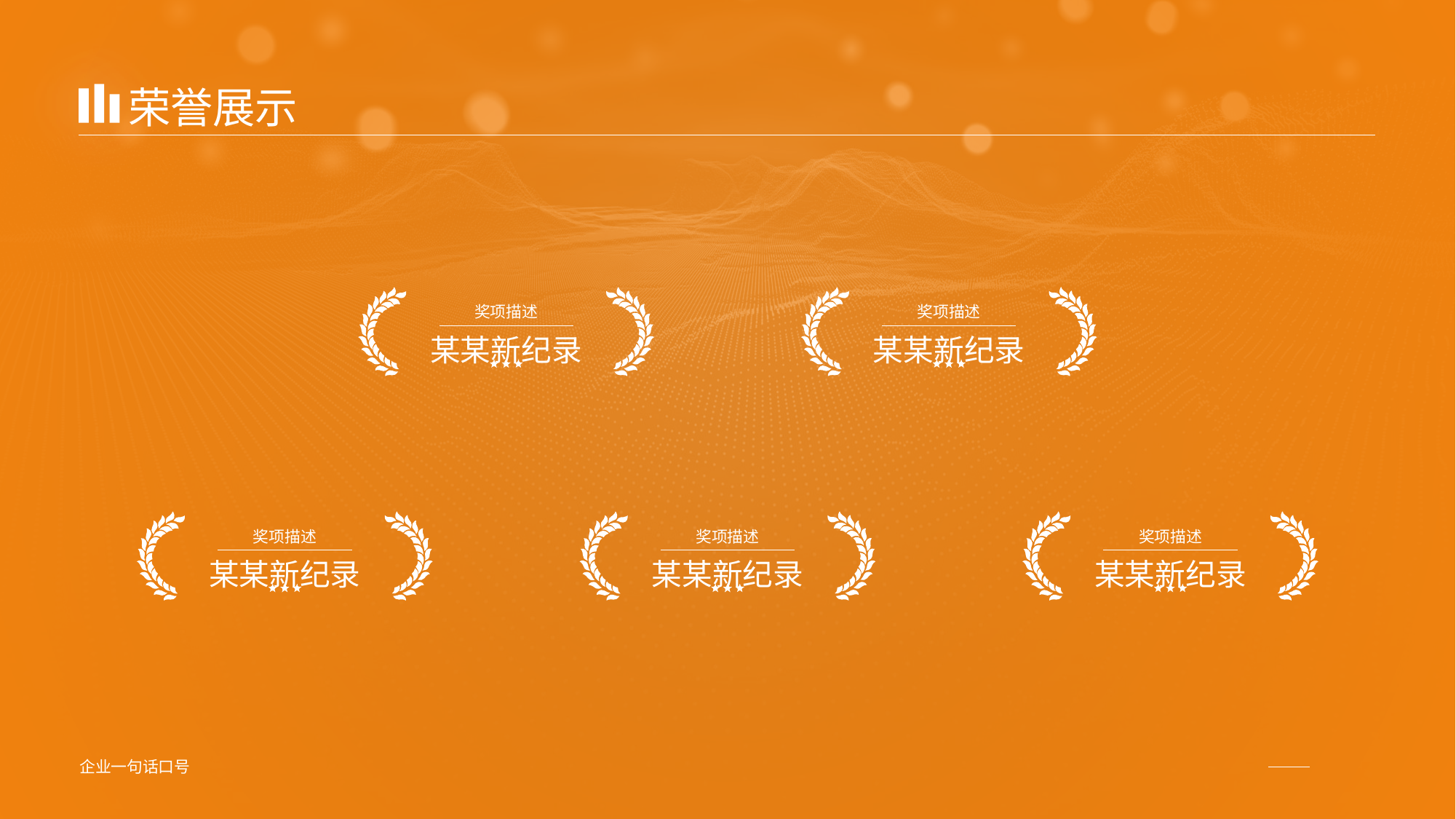

荣誉展示

奖项描述
奖项描述
某某新纪录
某某新纪录

奖项描述
奖项描述
奖项描述
某某新纪录
某某新纪录
某某新纪录